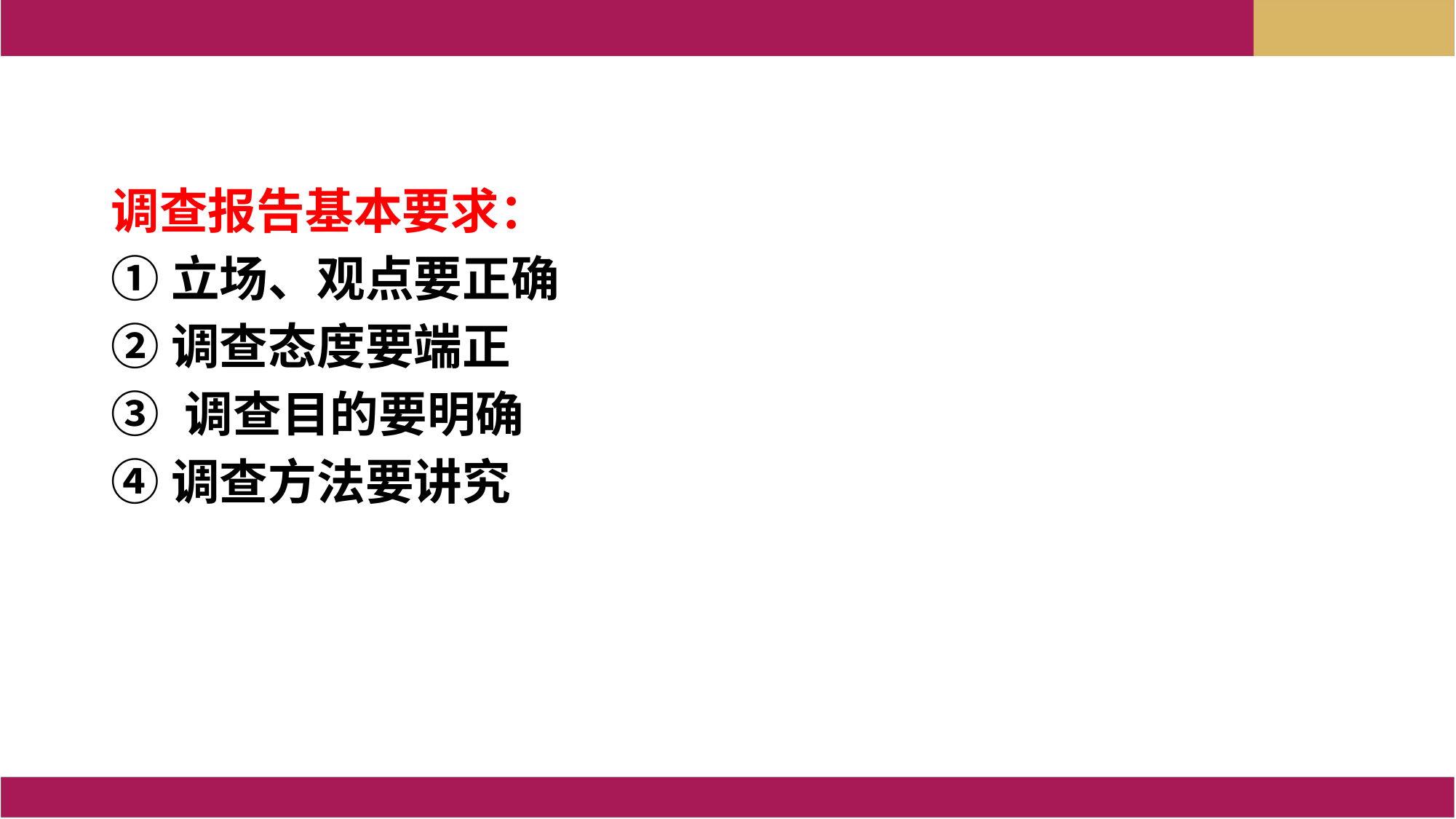

调查报告基本要求：
①立场、观点要正确
②调查态度要端正
③ 调查目的要明确
④调查方法要讲究